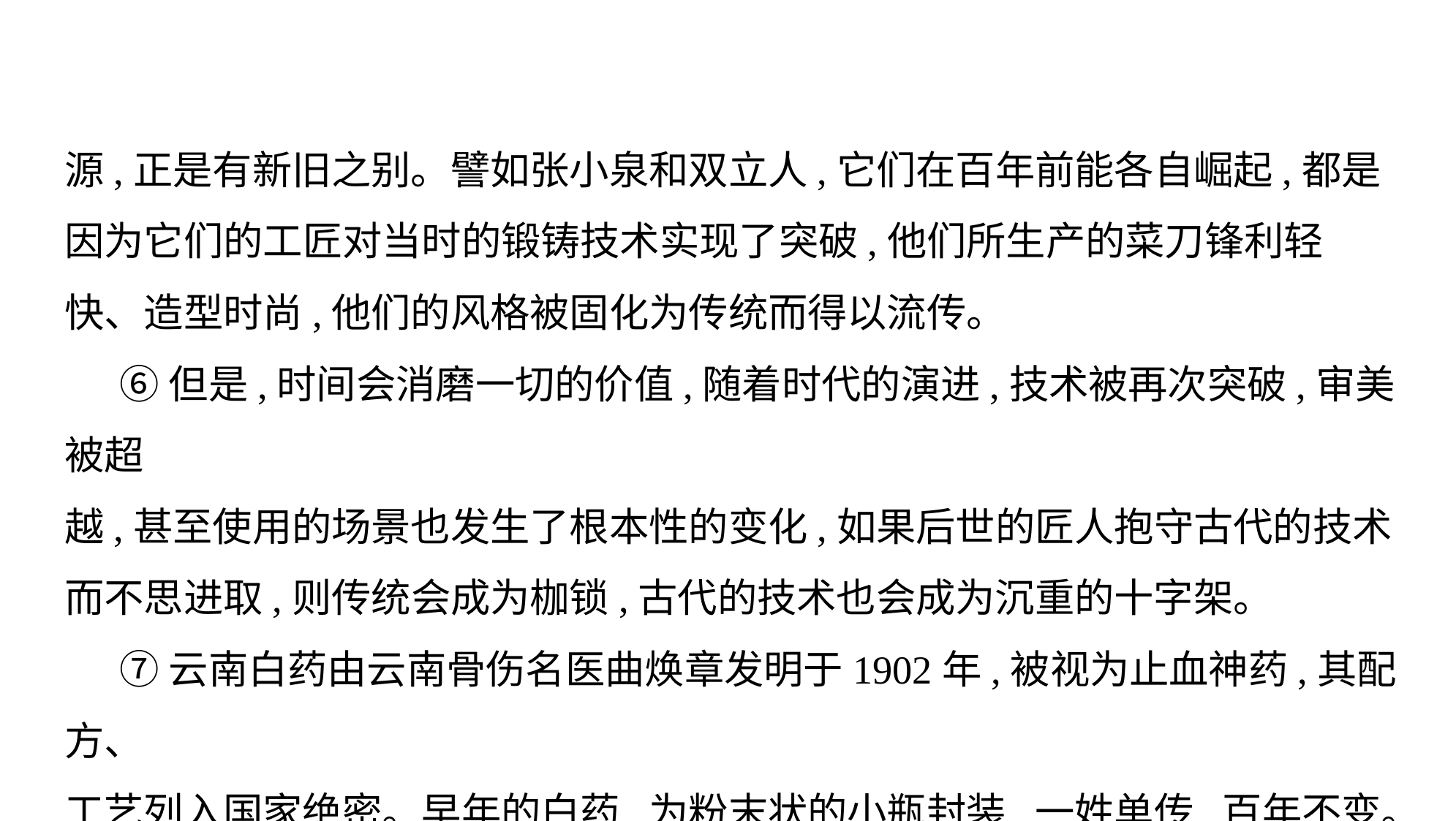

源,正是有新旧之别。譬如张小泉和双立人,它们在百年前能各自崛起,都是
因为它们的工匠对当时的锻铸技术实现了突破,他们所生产的菜刀锋利轻
快、造型时尚,他们的风格被固化为传统而得以流传。
⑥但是,时间会消磨一切的价值,随着时代的演进,技术被再次突破,审美被超
越,甚至使用的场景也发生了根本性的变化,如果后世的匠人抱守古代的技术
而不思进取,则传统会成为枷锁,古代的技术也会成为沉重的十字架。
⑦云南白药由云南骨伤名医曲焕章发明于1902年,被视为止血神药,其配方、
工艺列入国家绝密。早年的白药,为粉末状的小瓶封装,一姓单传,百年不变。进入新世纪,这家企业大开大阖,先后从散剂开发出胶囊剂、硬膏剂、气